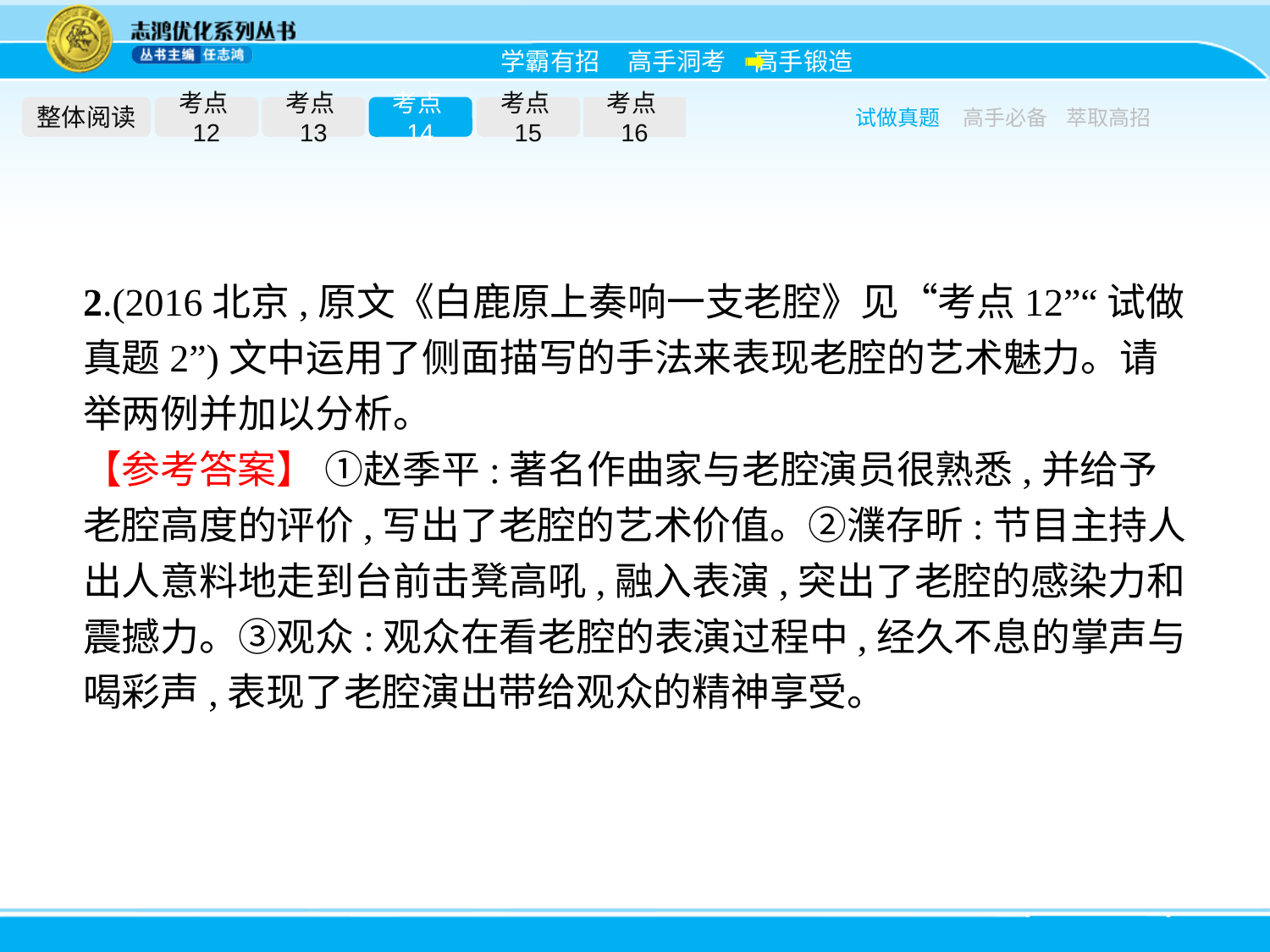

整体阅读
考点12
考点13
考点14
考点15
考点16
试做真题
高手必备
萃取高招
2.(2016北京,原文《白鹿原上奏响一支老腔》见“考点12”“试做真题2”)文中运用了侧面描写的手法来表现老腔的艺术魅力。请举两例并加以分析。
【参考答案】 ①赵季平:著名作曲家与老腔演员很熟悉,并给予老腔高度的评价,写出了老腔的艺术价值。②濮存昕:节目主持人出人意料地走到台前击凳高吼,融入表演,突出了老腔的感染力和震撼力。③观众:观众在看老腔的表演过程中,经久不息的掌声与喝彩声,表现了老腔演出带给观众的精神享受。